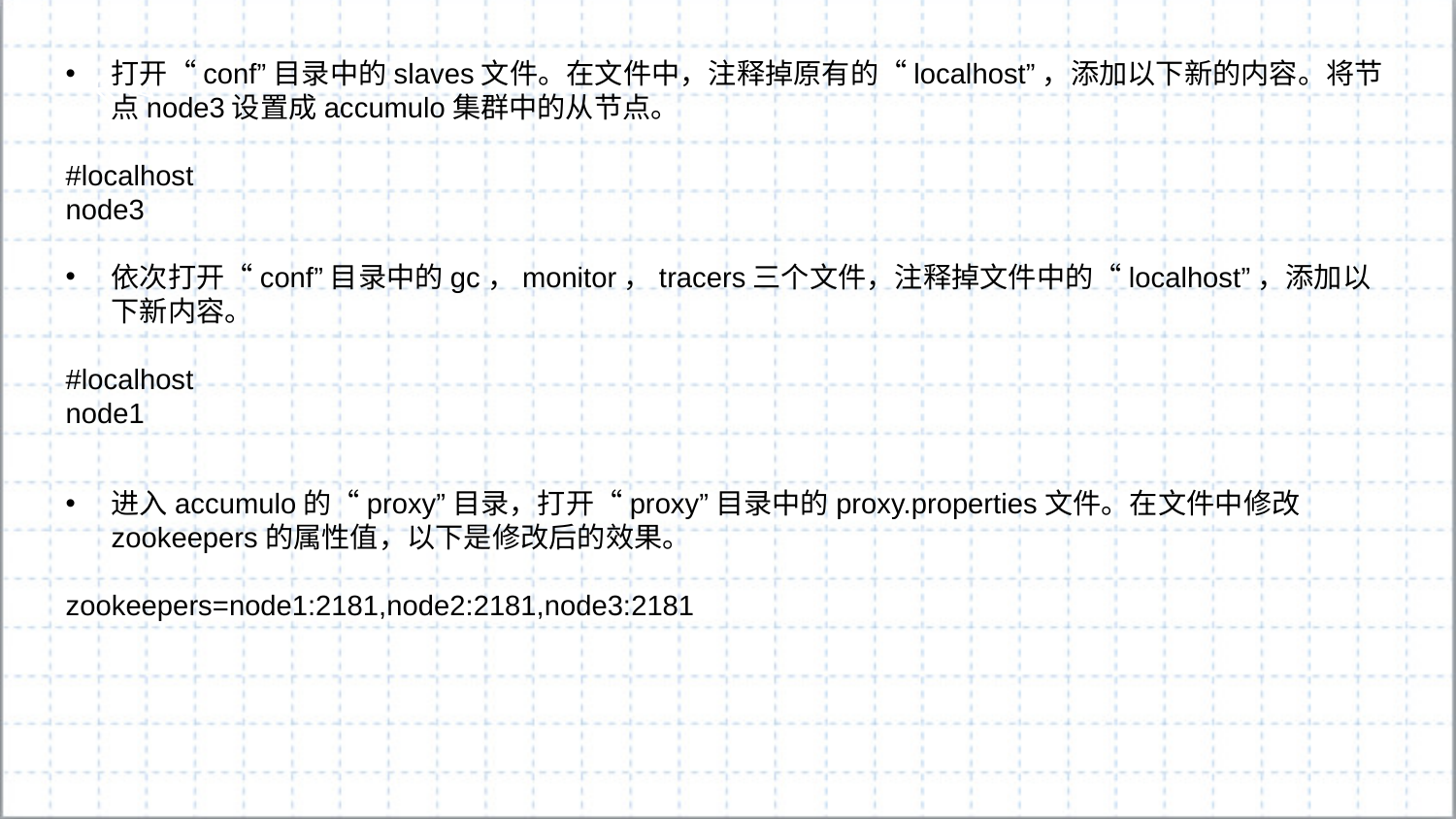

打开“conf”目录中的slaves文件。在文件中，注释掉原有的“localhost”，添加以下新的内容。将节点node3设置成accumulo集群中的从节点。

#localhost
node3

依次打开“conf”目录中的gc，monitor，tracers三个文件，注释掉文件中的“localhost”，添加以下新内容。

#localhost
node1
进入accumulo的“proxy”目录，打开“proxy”目录中的proxy.properties文件。在文件中修改zookeepers的属性值，以下是修改后的效果。

zookeepers=node1:2181,node2:2181,node3:2181